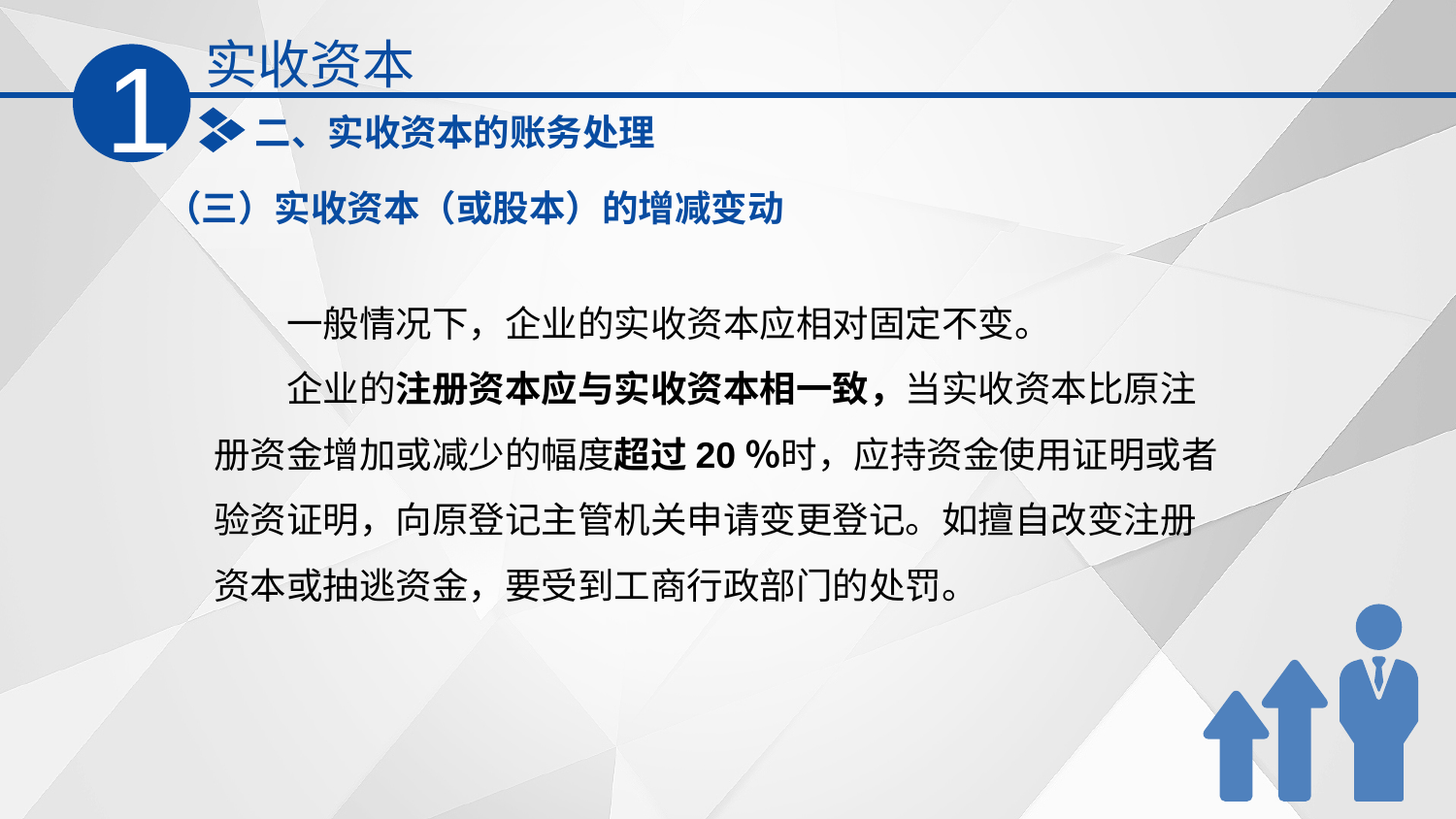

实收资本
1

二、实收资本的账务处理

（三）实收资本（或股本）的增减变动
一般情况下，企业的实收资本应相对固定不变。
企业的注册资本应与实收资本相一致，当实收资本比原注册资金增加或减少的幅度超过20％时，应持资金使用证明或者验资证明，向原登记主管机关申请变更登记。如擅自改变注册资本或抽逃资金，要受到工商行政部门的处罚。